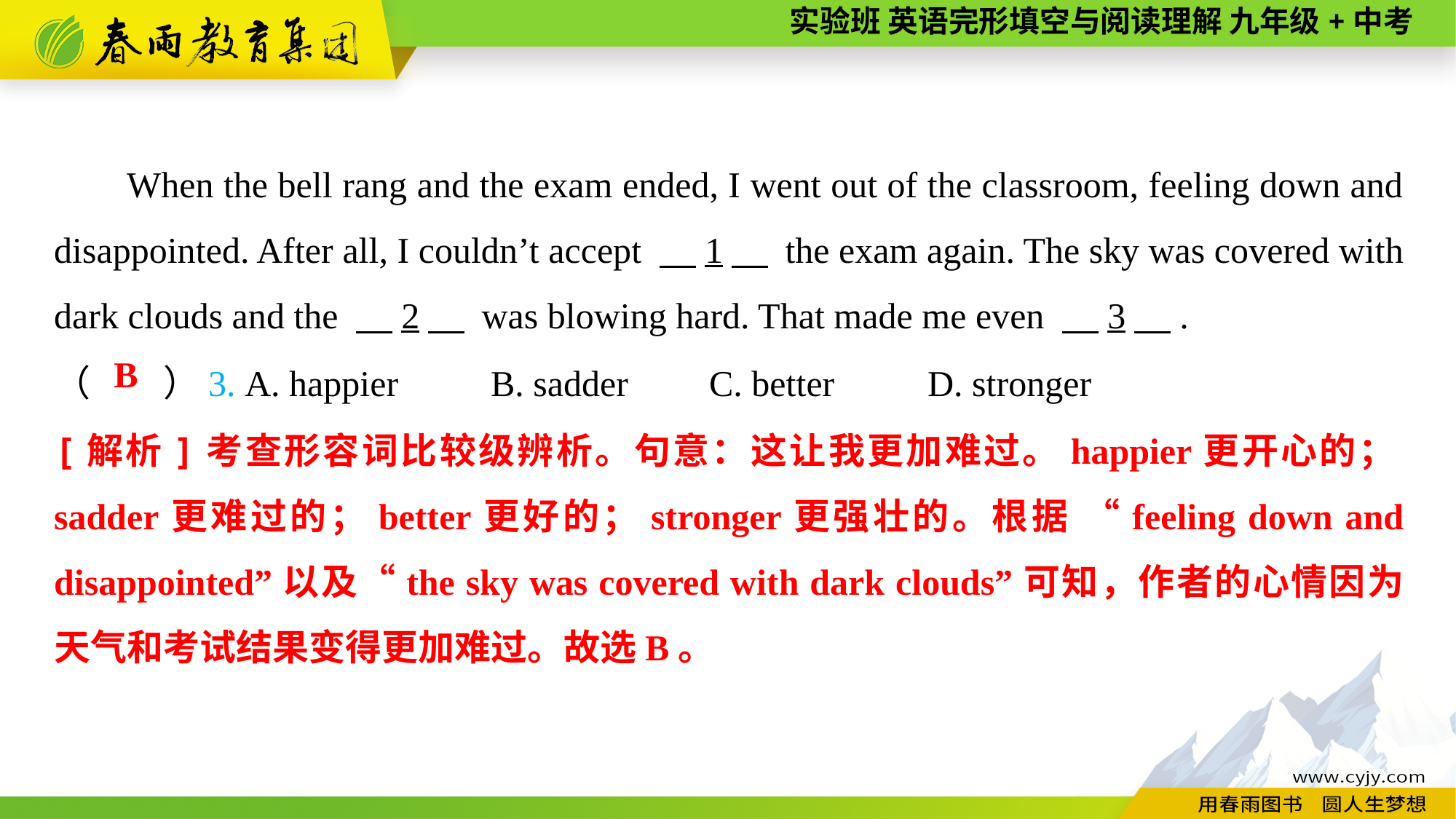

When the bell rang and the exam ended, I went out of the classroom, feeling down and disappointed. After all, I couldn’t accept 　1　 the exam again. The sky was covered with dark clouds and the 　2　 was blowing hard. That made me even 　3　.
（　　）3. A. happier	B. sadder	C. better	D. stronger
B
[解析]考查形容词比较级辨析。句意：这让我更加难过。happier更开心的；sadder更难过的；better更好的；stronger更强壮的。根据 “feeling down and disappointed”以及“the sky was covered with dark clouds”可知，作者的心情因为天气和考试结果变得更加难过。故选B。